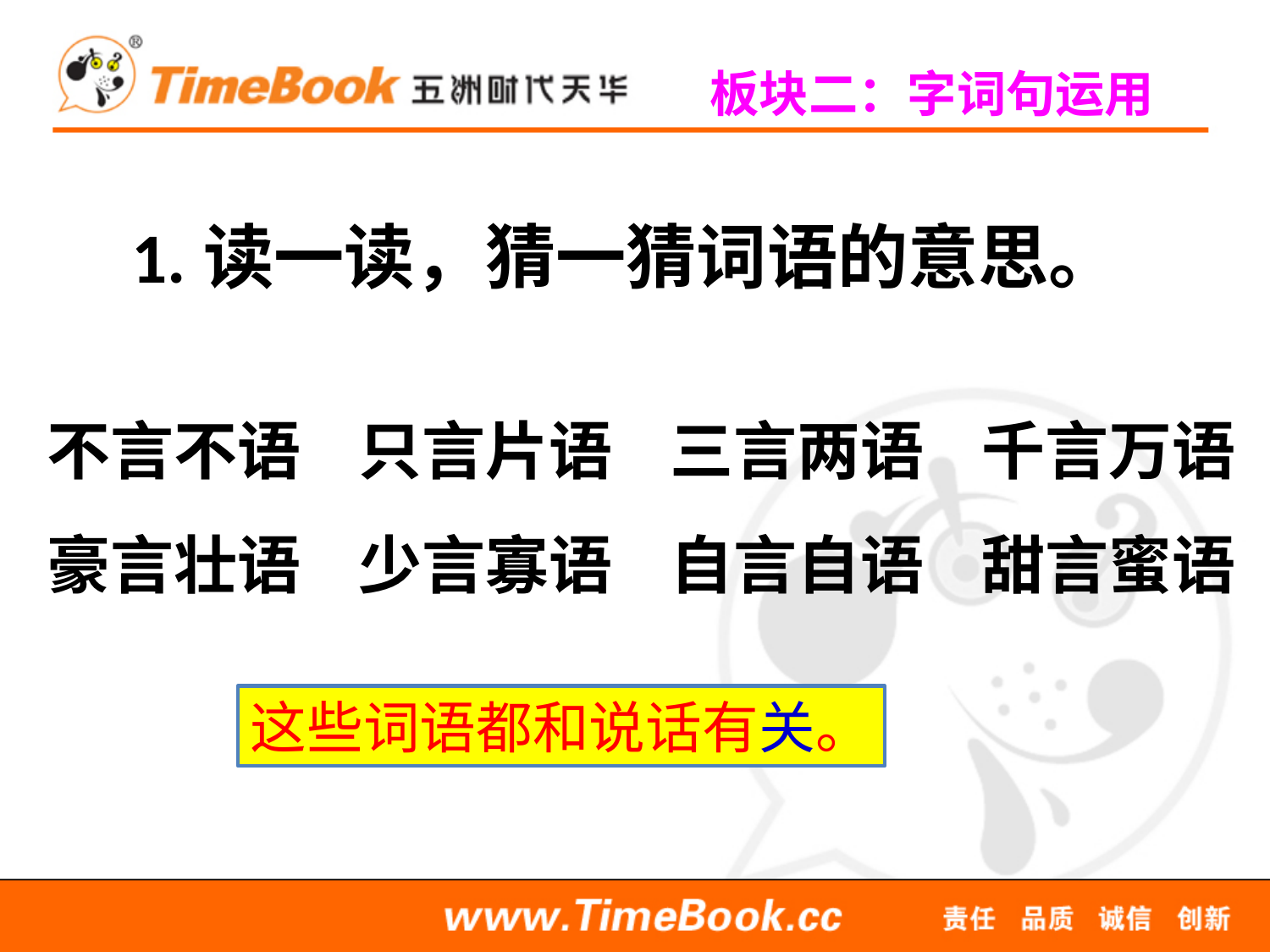

板块二：字词句运用
 1.读一读，猜一猜词语的意思。
不言不语    只言片语    三言两语    千言万语
豪言壮语    少言寡语    自言自语    甜言蜜语
这些词语都和说话有关。